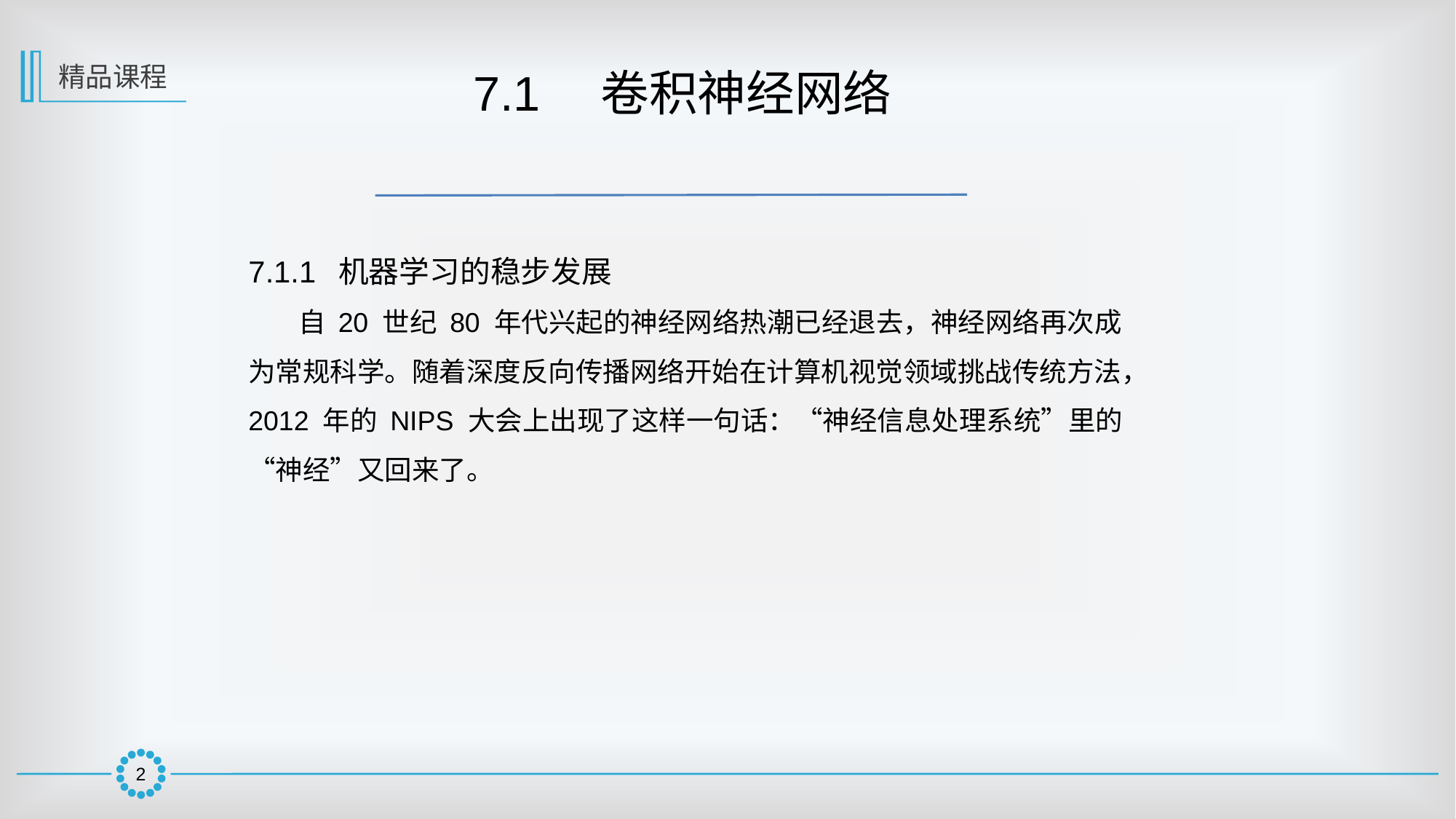

精品课程
 7.1　卷积神经网络

7.1.1 机器学习的稳步发展
       自 20 世纪 80 年代兴起的神经网络热潮已经退去，神经网络再次成为常规科学。随着深度反向传播网络开始在计算机视觉领域挑战传统方法，2012 年的 NIPS 大会上出现了这样一句话：“神经信息处理系统”里的“神经”又回来了。

2